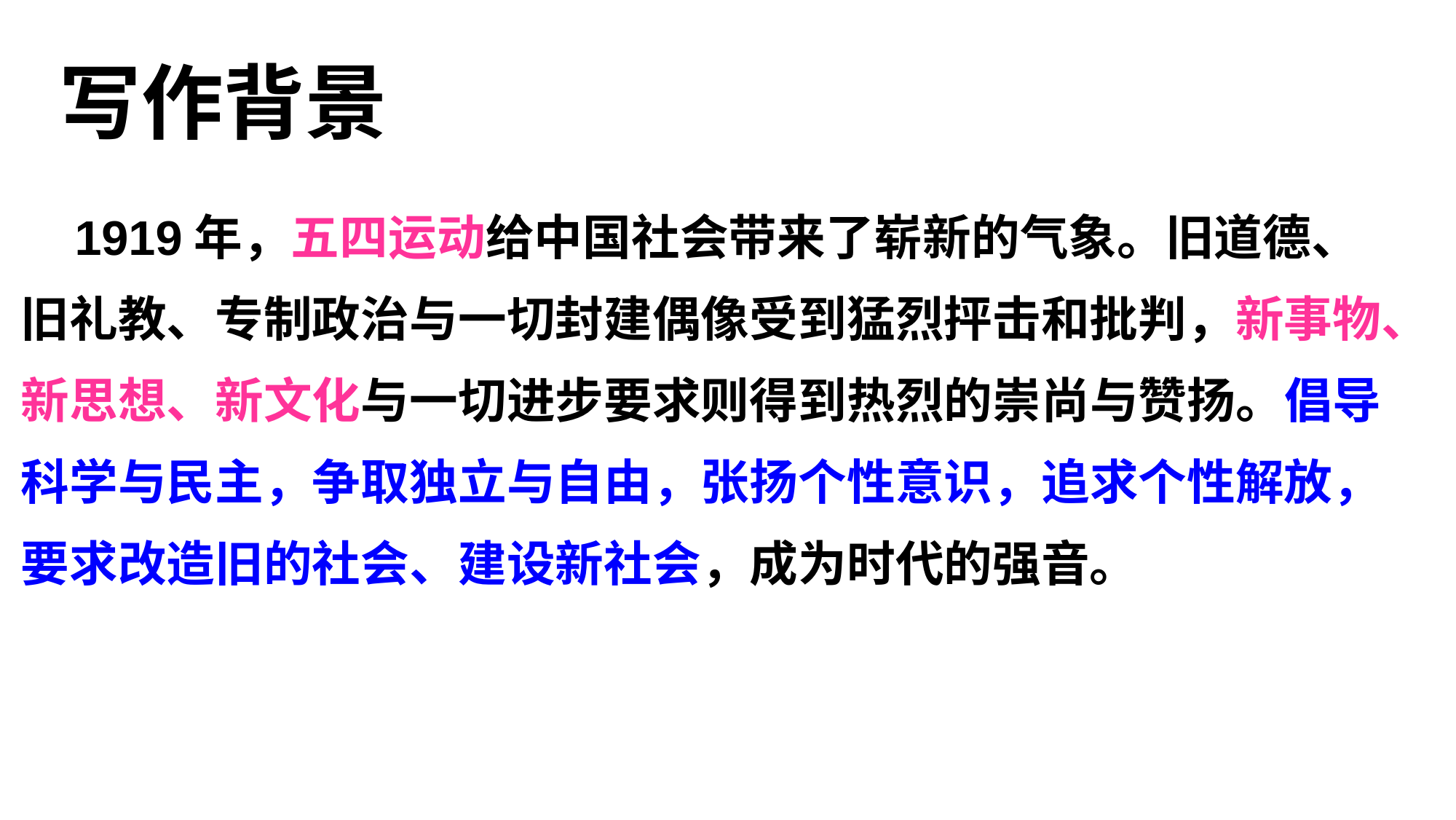

写作背景
    1919年，五四运动给中国社会带来了崭新的气象。旧道德、旧礼教、专制政治与一切封建偶像受到猛烈抨击和批判，新事物、新思想、新文化与一切进步要求则得到热烈的崇尚与赞扬。倡导科学与民主，争取独立与自由，张扬个性意识，追求个性解放，要求改造旧的社会、建设新社会，成为时代的强音。